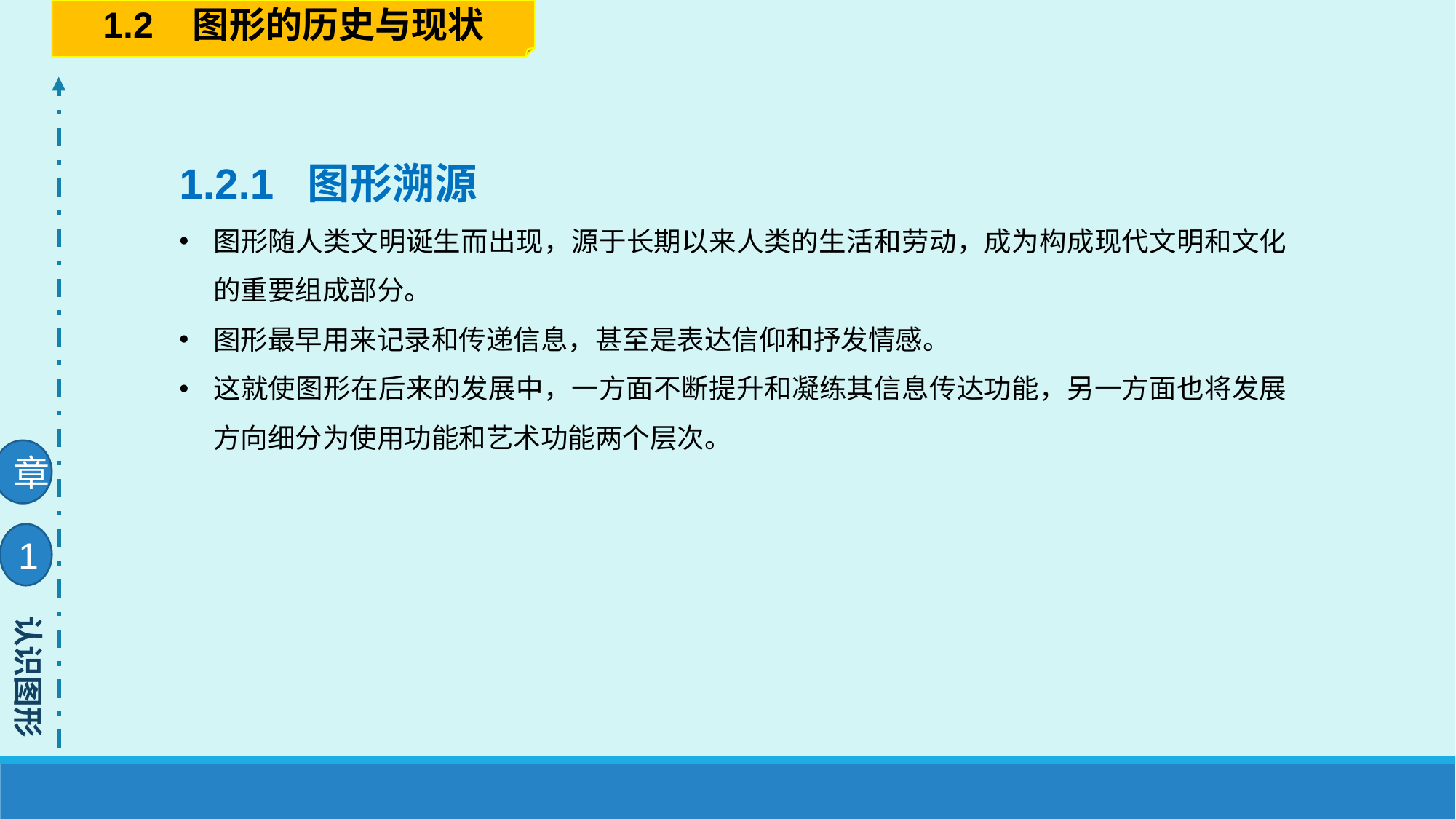

1.2   图形的历史与现状
1.2.1  图形溯源
图形随人类文明诞生而出现，源于长期以来人类的生活和劳动，成为构成现代文明和文化的重要组成部分。
图形最早用来记录和传递信息，甚至是表达信仰和抒发情感。
这就使图形在后来的发展中，一方面不断提升和凝练其信息传达功能，另一方面也将发展方向细分为使用功能和艺术功能两个层次。
章
1
认识图形